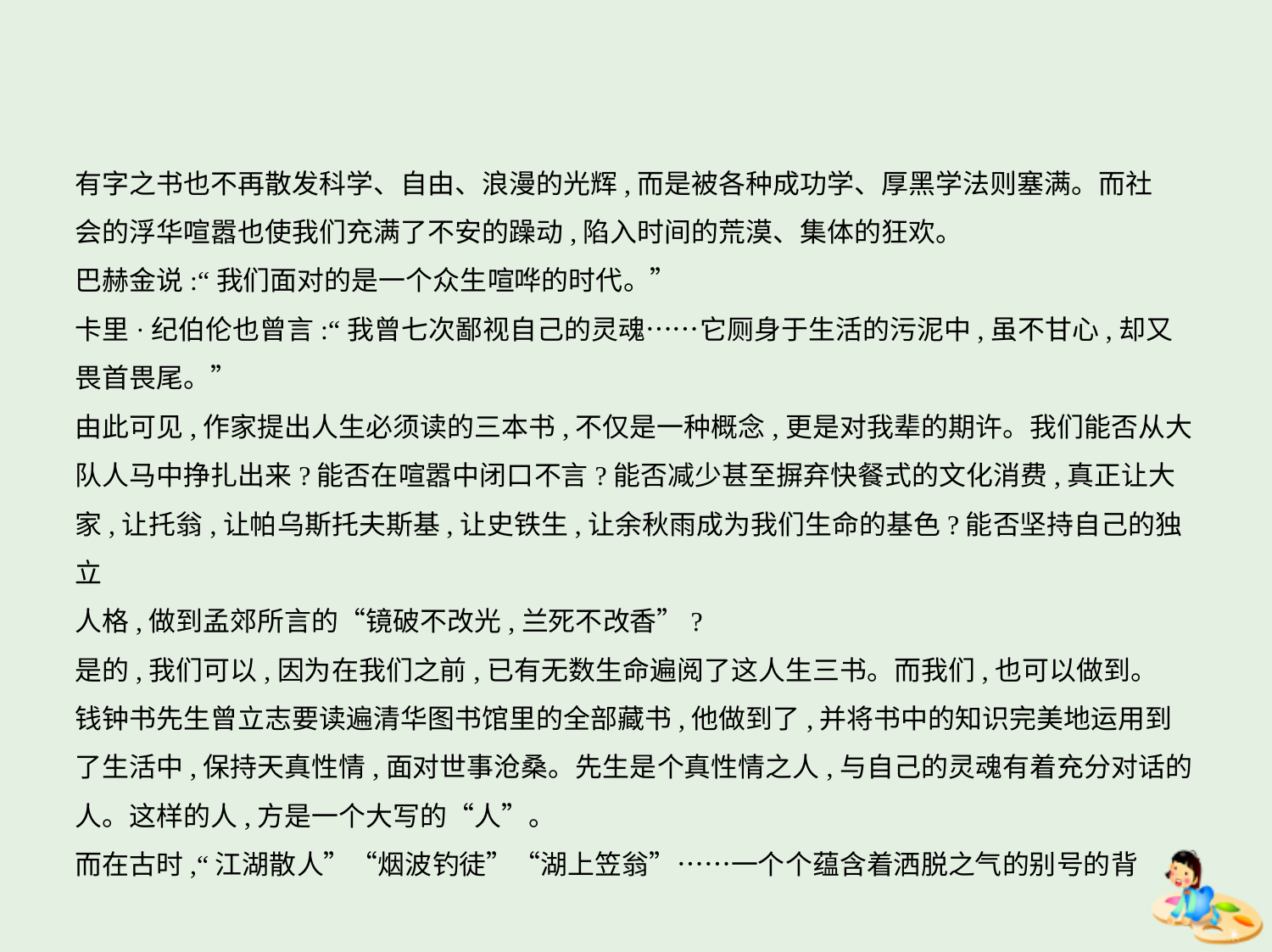

有字之书也不再散发科学、自由、浪漫的光辉,而是被各种成功学、厚黑学法则塞满。而社
会的浮华喧嚣也使我们充满了不安的躁动,陷入时间的荒漠、集体的狂欢。
巴赫金说:“我们面对的是一个众生喧哗的时代。”
卡里·纪伯伦也曾言:“我曾七次鄙视自己的灵魂……它厕身于生活的污泥中,虽不甘心,却又
畏首畏尾。”
由此可见,作家提出人生必须读的三本书,不仅是一种概念,更是对我辈的期许。我们能否从大
队人马中挣扎出来?能否在喧嚣中闭口不言?能否减少甚至摒弃快餐式的文化消费,真正让大
家,让托翁,让帕乌斯托夫斯基,让史铁生,让余秋雨成为我们生命的基色?能否坚持自己的独立
人格,做到孟郊所言的“镜破不改光,兰死不改香”?
是的,我们可以,因为在我们之前,已有无数生命遍阅了这人生三书。而我们,也可以做到。
钱钟书先生曾立志要读遍清华图书馆里的全部藏书,他做到了,并将书中的知识完美地运用到
了生活中,保持天真性情,面对世事沧桑。先生是个真性情之人,与自己的灵魂有着充分对话的
人。这样的人,方是一个大写的“人”。
而在古时,“江湖散人”“烟波钓徒”“湖上笠翁”……一个个蕴含着洒脱之气的别号的背